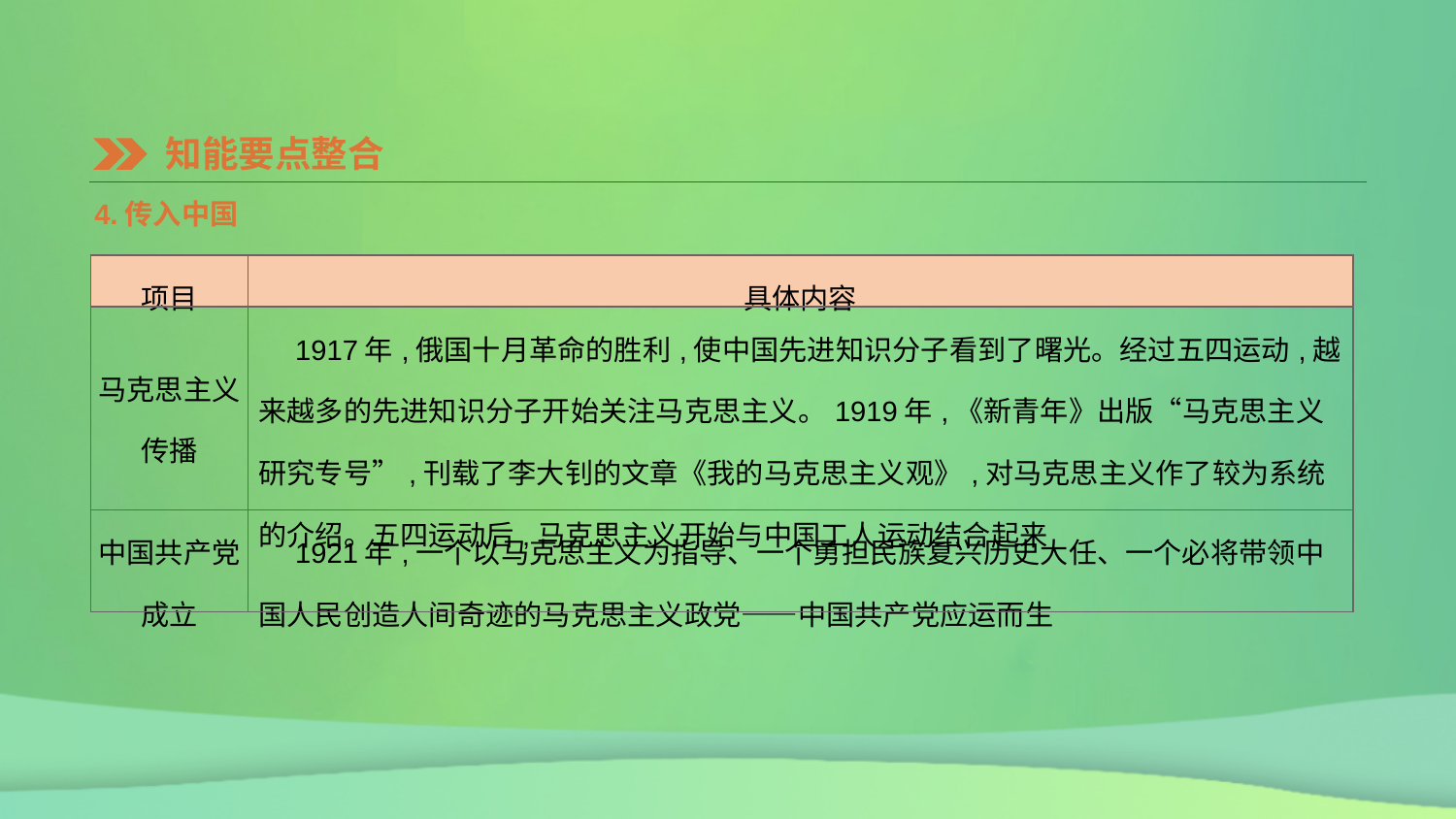

知能要点整合

4.传入中国
| 项目 | 具体内容 |
| --- | --- |
| 马克思主义 传播 | 1917年,俄国十月革命的胜利,使中国先进知识分子看到了曙光。经过五四运动,越来越多的先进知识分子开始关注马克思主义。1919年,《新青年》出版“马克思主义研究专号”,刊载了李大钊的文章《我的马克思主义观》,对马克思主义作了较为系统的介绍。五四运动后,马克思主义开始与中国工人运动结合起来 |
| 中国共产党 成立 | 1921年,一个以马克思主义为指导、一个勇担民族复兴历史大任、一个必将带领中国人民创造人间奇迹的马克思主义政党——中国共产党应运而生 |